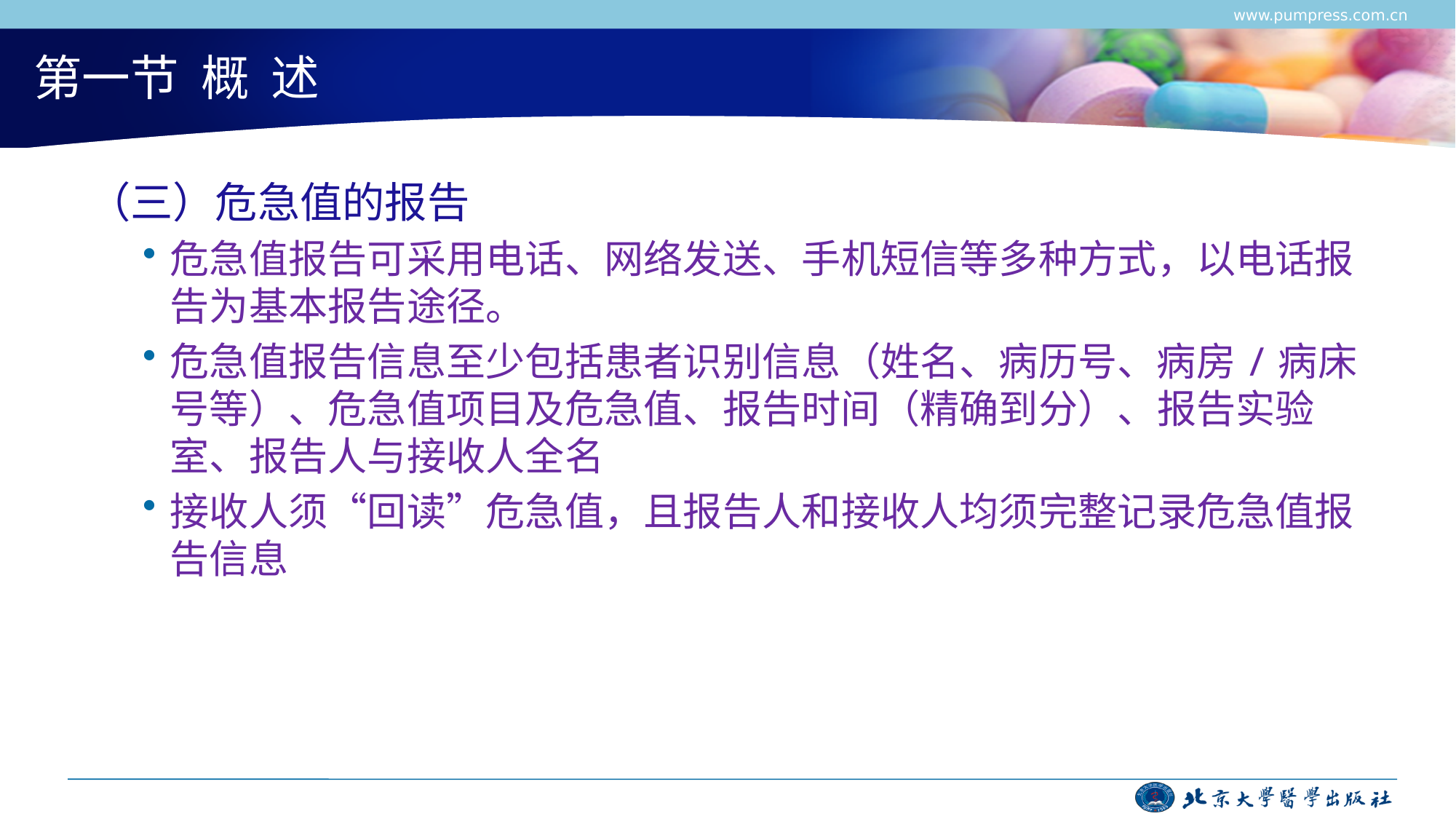

www.pumpress.com.cn
# 第一节  概  述
（三）危急值的报告
危急值报告可采用电话、网络发送、手机短信等多种方式，以电话报告为基本报告途径。
危急值报告信息至少包括患者识别信息（姓名、病历号、病房/病床号等）、危急值项目及危急值、报告时间（精确到分）、报告实验室、报告人与接收人全名
接收人须“回读”危急值，且报告人和接收人均须完整记录危急值报告信息